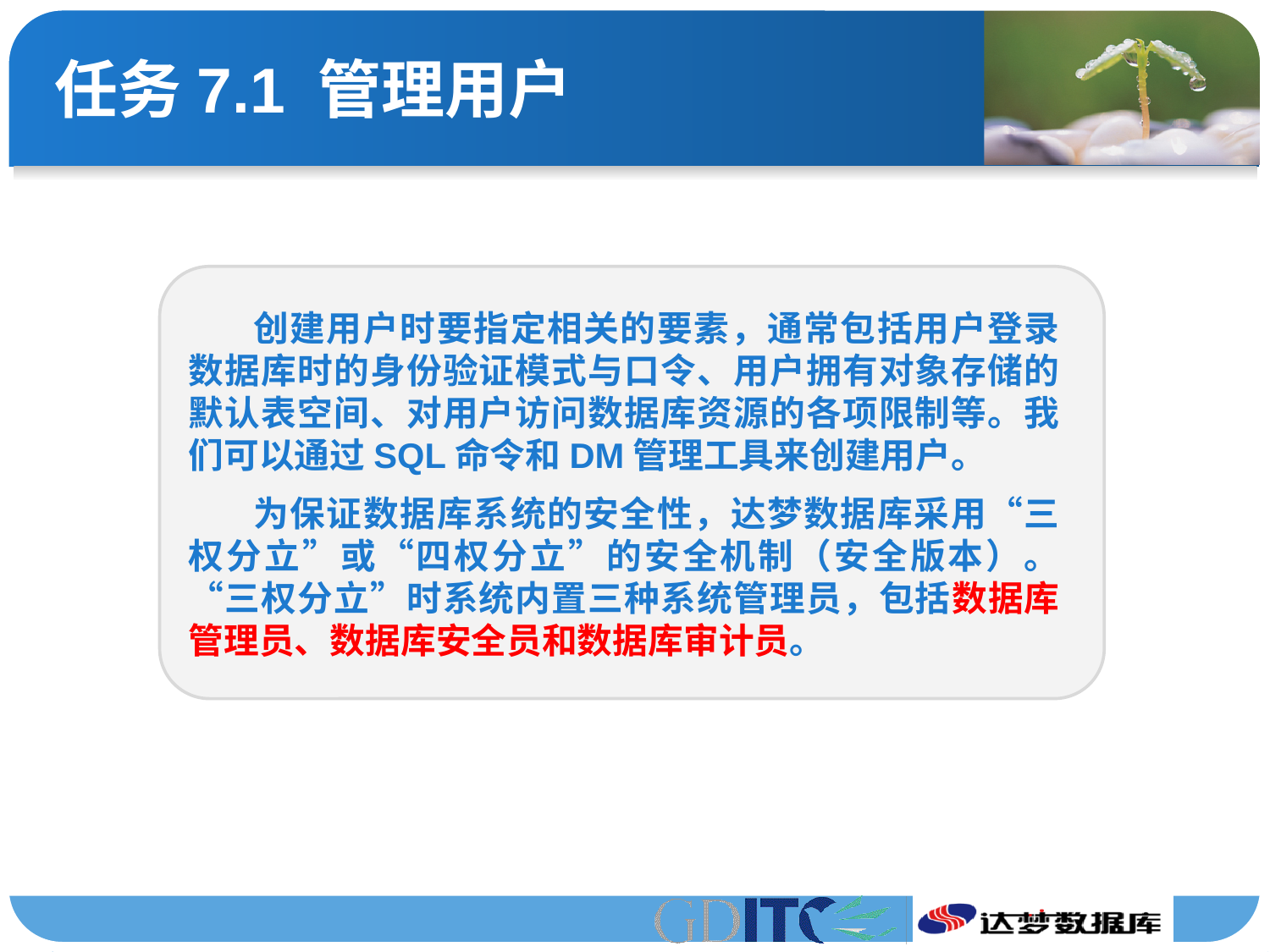

# 任务7.1 管理用户

创建用户时要指定相关的要素，通常包括用户登录数据库时的身份验证模式与口令、用户拥有对象存储的默认表空间、对用户访问数据库资源的各项限制等。我们可以通过SQL命令和DM管理工具来创建用户。
为保证数据库系统的安全性，达梦数据库采用“三权分立”或“四权分立”的安全机制（安全版本）。“三权分立”时系统内置三种系统管理员，包括数据库管理员、数据库安全员和数据库审计员。